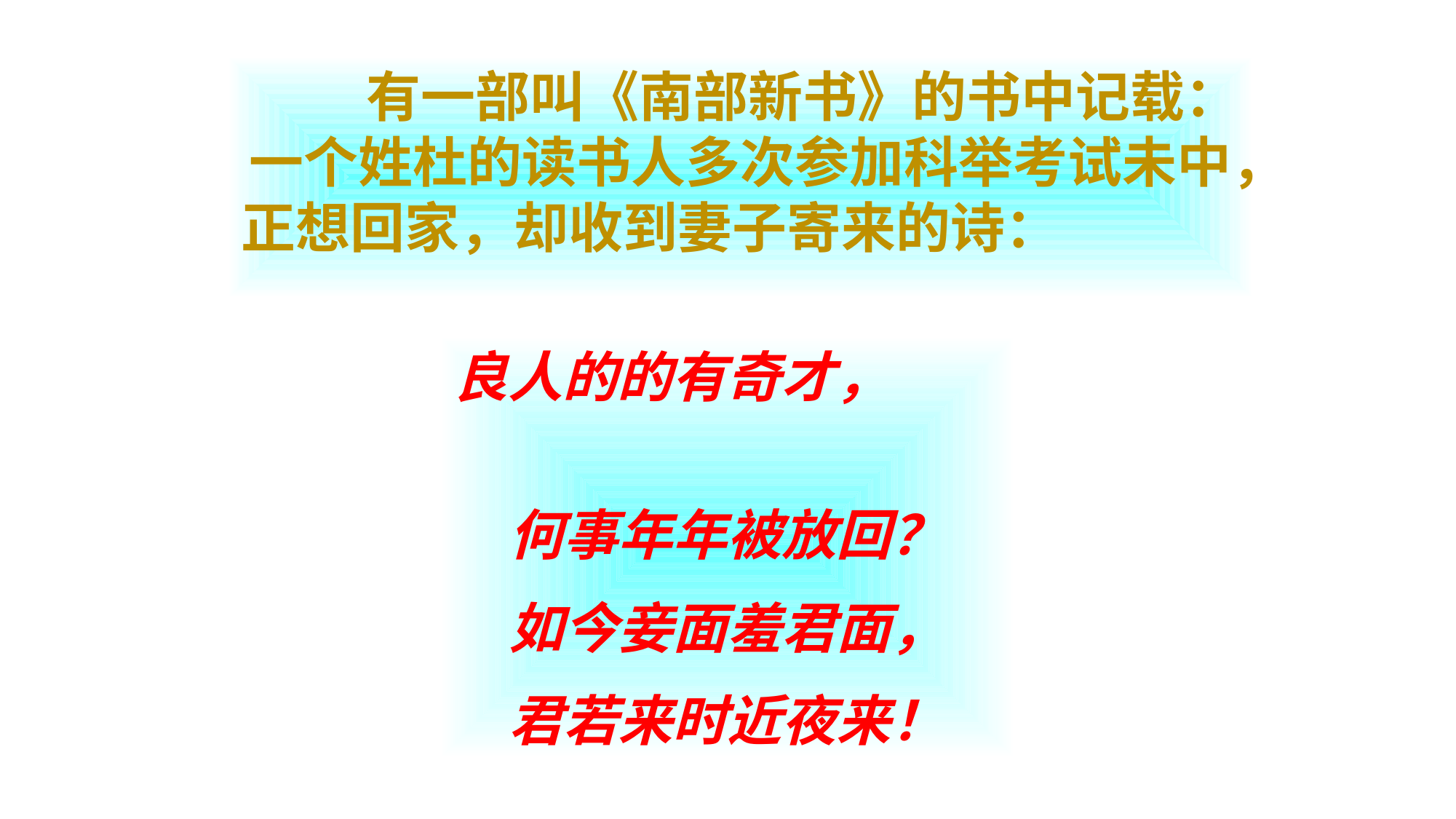

有一部叫《南部新书》的书中记载：一个姓杜的读书人多次参加科举考试未中，正想回家，却收到妻子寄来的诗：
良人的的有奇才，
何事年年被放回？
如今妾面羞君面，
君若来时近夜来！